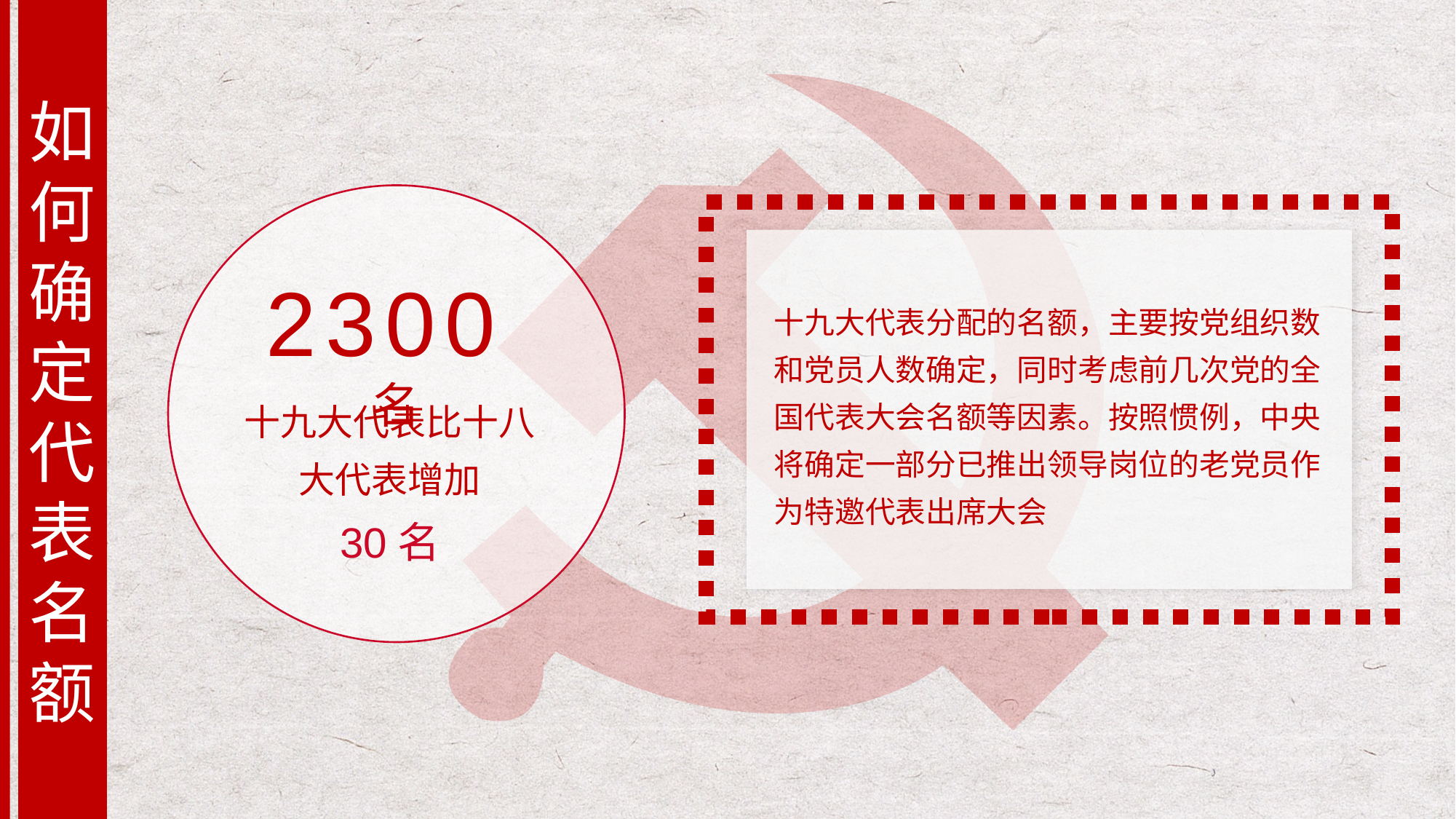

如何确定代表名额

2300名
十九大代表分配的名额，主要按党组织数和党员人数确定，同时考虑前几次党的全国代表大会名额等因素。按照惯例，中央将确定一部分已推出领导岗位的老党员作为特邀代表出席大会
十九大代表比十八大代表增加
30名